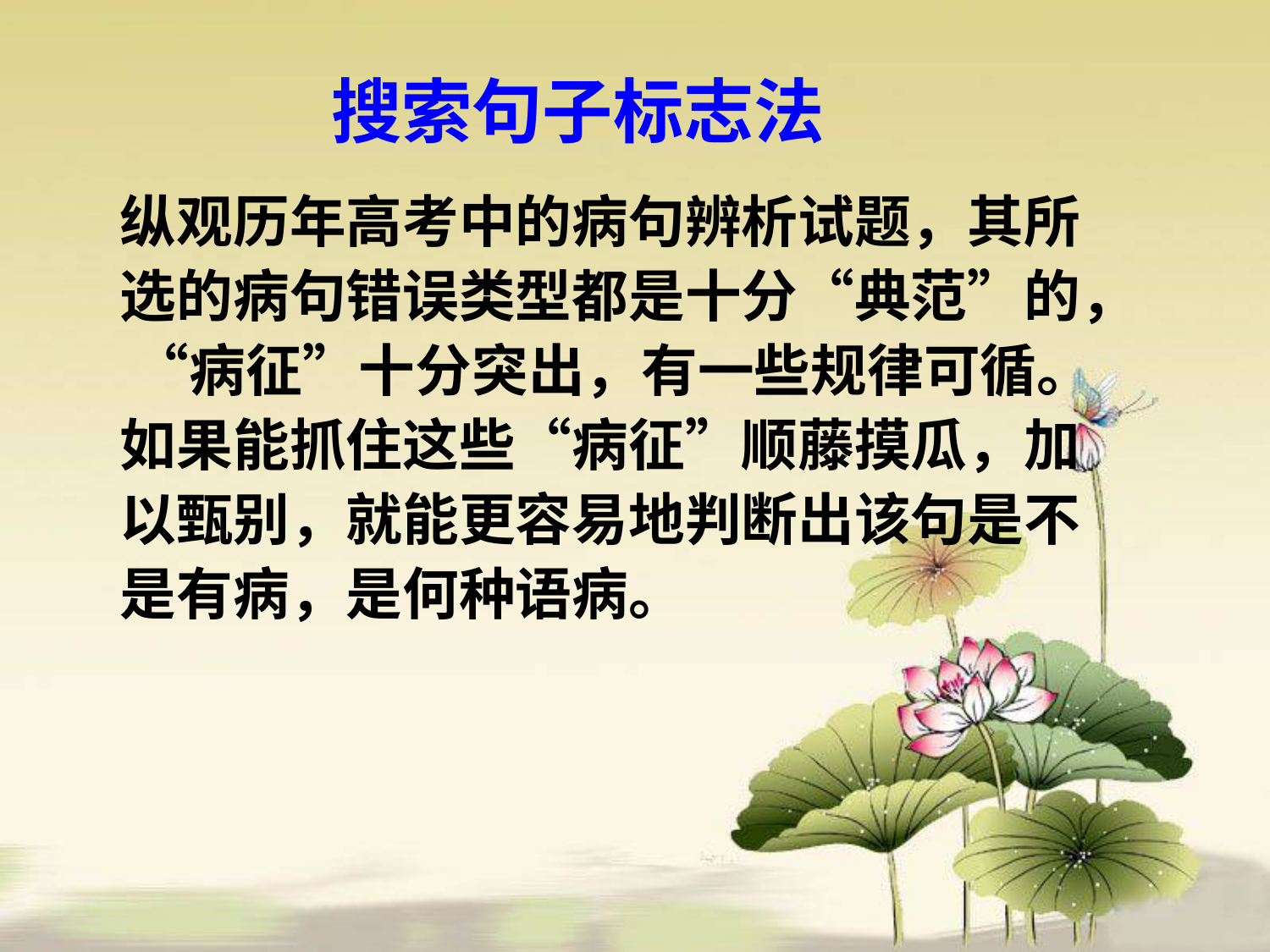

搜索句子标志法
纵观历年高考中的病句辨析试题，其所选的病句错误类型都是十分“典范”的， “病征”十分突出，有一些规律可循。如果能抓住这些“病征”顺藤摸瓜，加以甄别，就能更容易地判断出该句是不是有病，是何种语病。